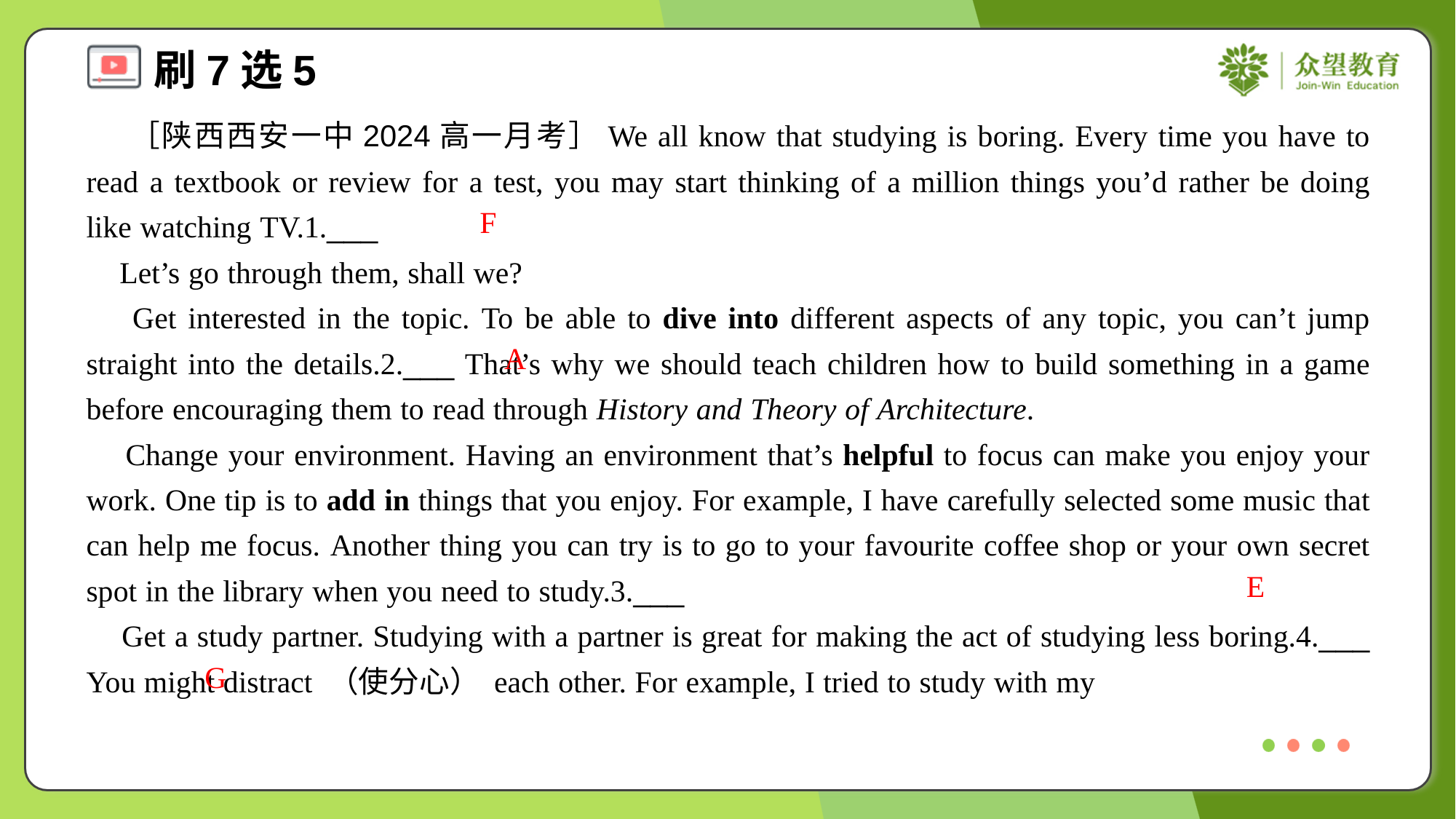

［陕西西安一中2024高一月考］We all know that studying is boring. Every time you have to read a textbook or review for a test, you may start thinking of a million things you’d rather be doing like watching TV.1.___
    Let’s go through them, shall we?
    Get interested in the topic. To be able to dive into different aspects of any topic, you can’t jump straight into the details.2.___ That’s why we should teach children how to build something in a game before encouraging them to read through History and Theory of Architecture.
    Change your environment. Having an environment that’s helpful to focus can make you enjoy your work. One tip is to add in things that you enjoy. For example, I have carefully selected some music that can help me focus. Another thing you can try is to go to your favourite coffee shop or your own secret spot in the library when you need to study.3.___
    Get a study partner. Studying with a partner is great for making the act of studying less boring.4.___ You might distract （使分心） each other. For example, I tried to study with my
F
A
E
G